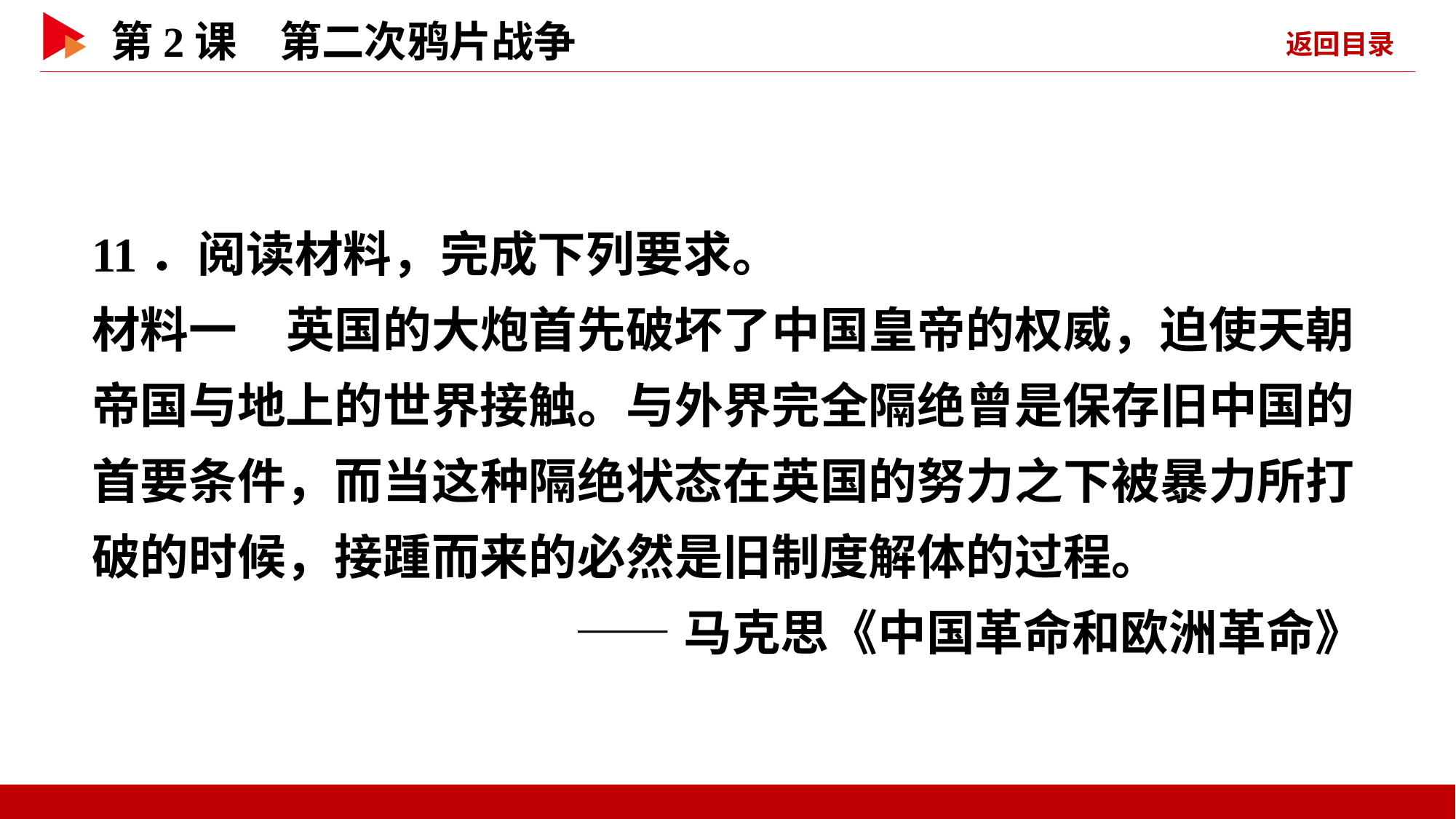

11．阅读材料，完成下列要求。
材料一　英国的大炮首先破坏了中国皇帝的权威，迫使天朝帝国与地上的世界接触。与外界完全隔绝曾是保存旧中国的首要条件，而当这种隔绝状态在英国的努力之下被暴力所打破的时候，接踵而来的必然是旧制度解体的过程。
——马克思《中国革命和欧洲革命》